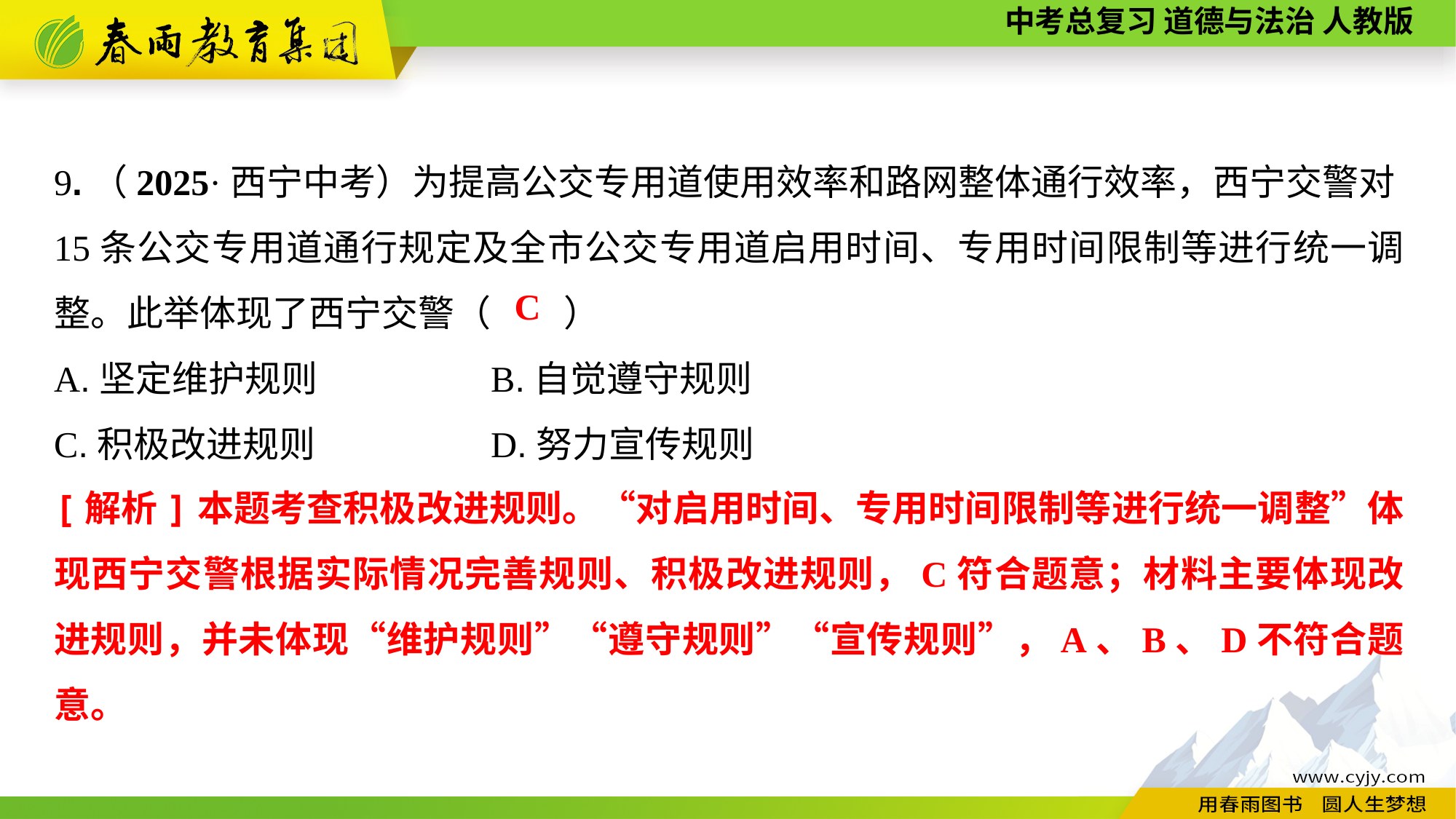

9.（2025·西宁中考）为提高公交专用道使用效率和路网整体通行效率，西宁交警对15条公交专用道通行规定及全市公交专用道启用时间、专用时间限制等进行统一调整。此举体现了西宁交警（　　）
A.坚定维护规则		B.自觉遵守规则
C.积极改进规则		D.努力宣传规则
C
[解析]本题考查积极改进规则。“对启用时间、专用时间限制等进行统一调整”体现西宁交警根据实际情况完善规则、积极改进规则，C符合题意；材料主要体现改进规则，并未体现“维护规则”“遵守规则”“宣传规则”，A、B、D不符合题意。